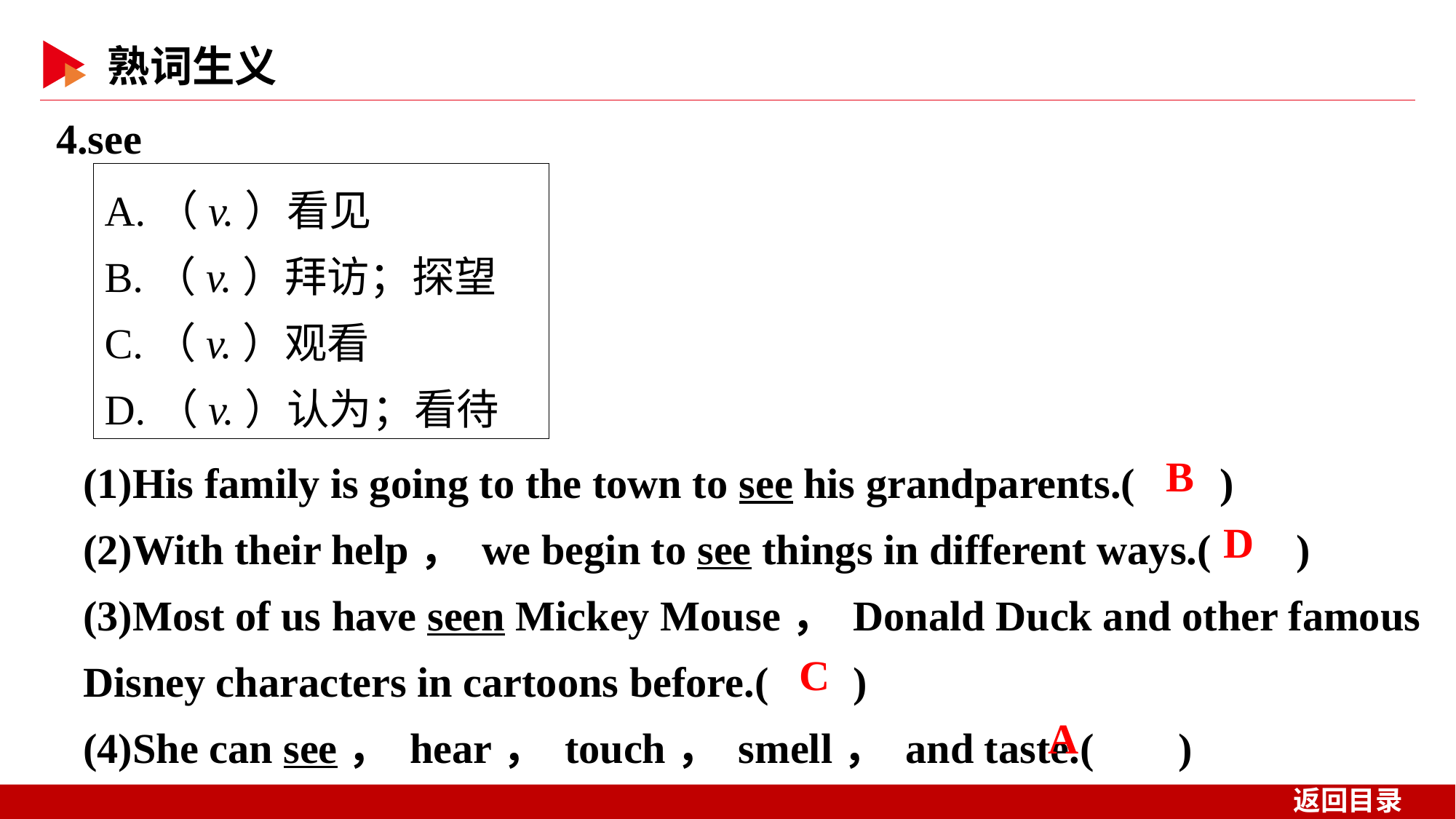

4.see
A.（v.）看见
B.（v.）拜访；探望
C.（v.）观看
D.（v.）认为；看待
(1)His family is going to the town to see his grandparents.(        )
(2)With their help， we begin to see things in different ways.(        )
(3)Most of us have seen Mickey Mouse， Donald Duck and other famous Disney characters in cartoons before.(        )
(4)She can see， hear， touch， smell， and taste.(        )
   B
   D
   C
   A